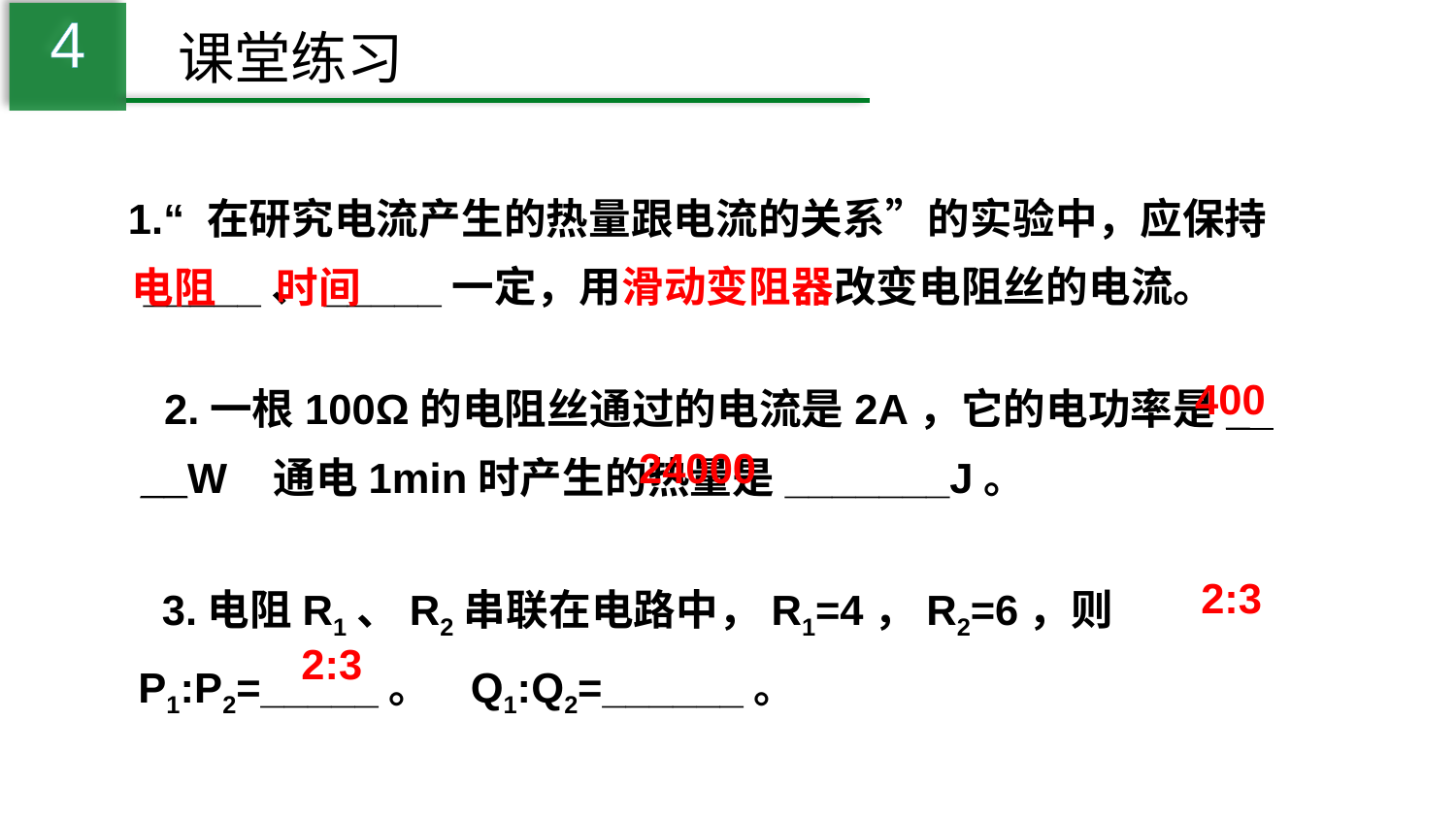

4
课堂练习
  1.“ 在研究电流产生的热量跟电流的关系”的实验中，应保持    _____、_____一定，用滑动变阻器改变电阻丝的电流。
时间
电阻
  2.一根100Ω的电阻丝通过的电流是2A，它的电功率是_   __W   通电1min时产生的热量是_______J。
400
24000
  3.电阻R1、R2串联在电路中，R1=4，R2=6，则P1:P2=_____。   Q1:Q2=______。
2:3
2:3